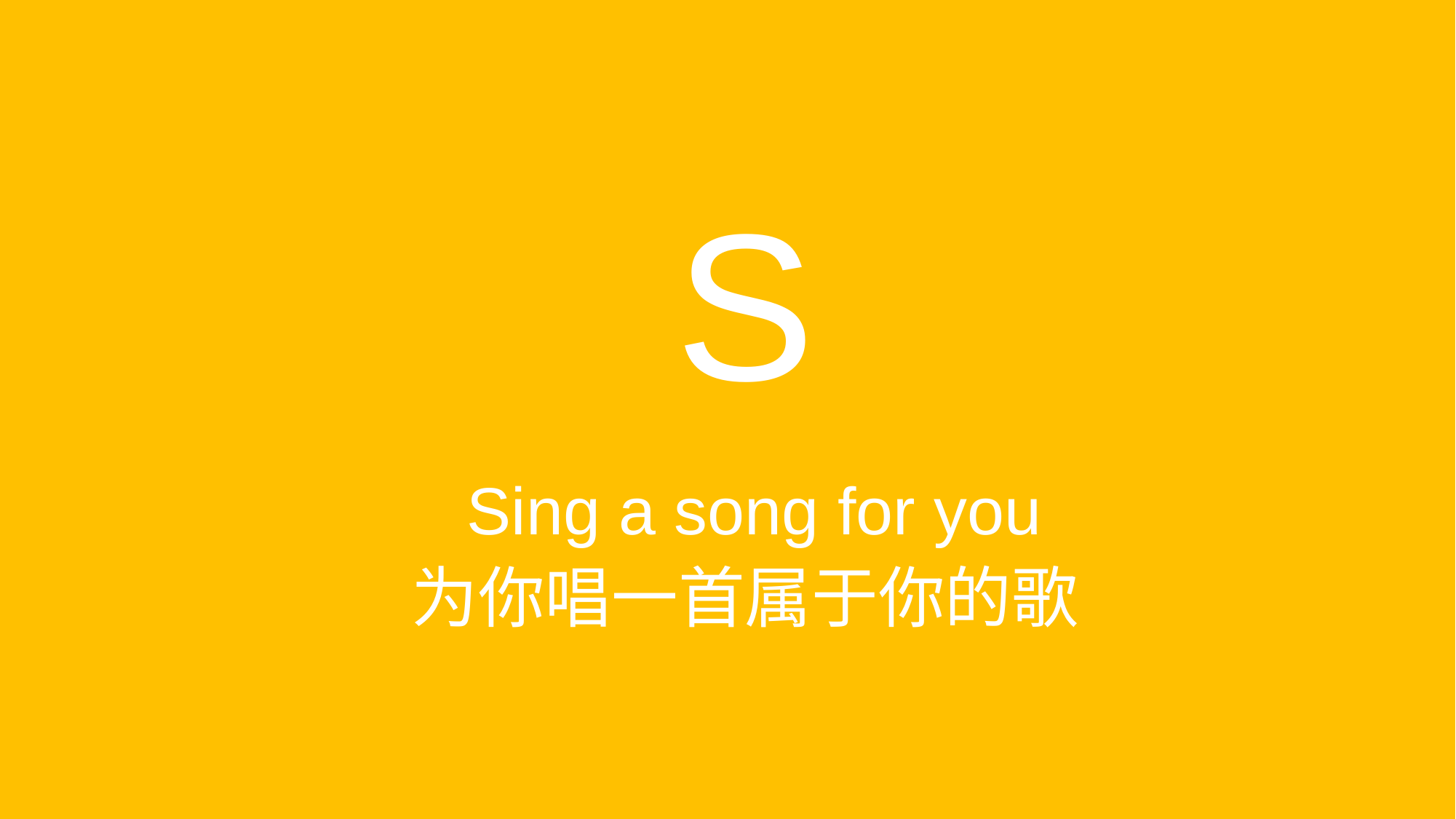

# S
 Sing a song for you
为你唱一首属于你的歌